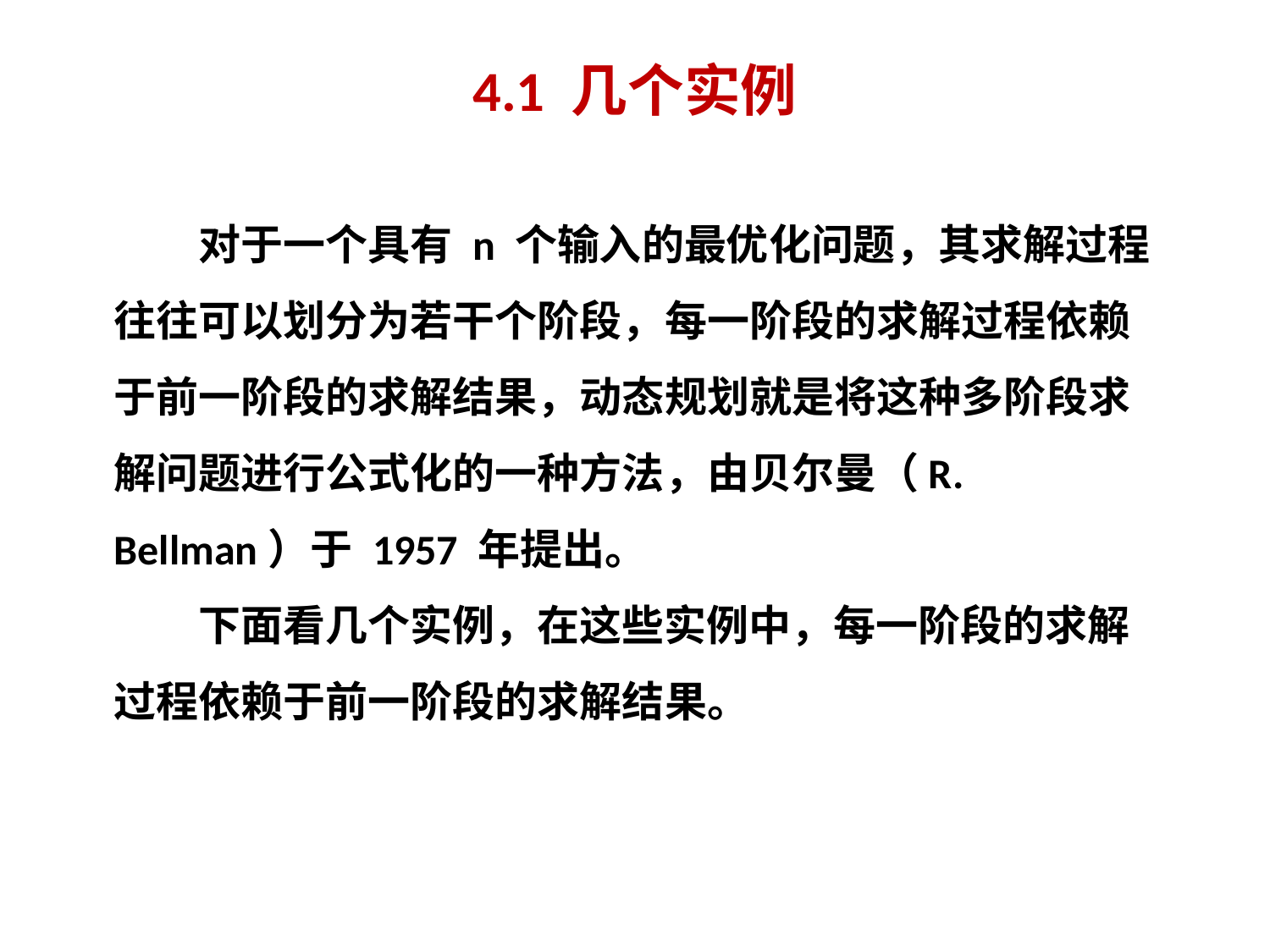

# 4.1 几个实例
对于一个具有 n 个输入的最优化问题，其求解过程往往可以划分为若干个阶段，每一阶段的求解过程依赖于前一阶段的求解结果，动态规划就是将这种多阶段求解问题进行公式化的一种方法，由贝尔曼（R. Bellman）于 1957 年提出。
下面看几个实例，在这些实例中，每一阶段的求解过程依赖于前一阶段的求解结果。